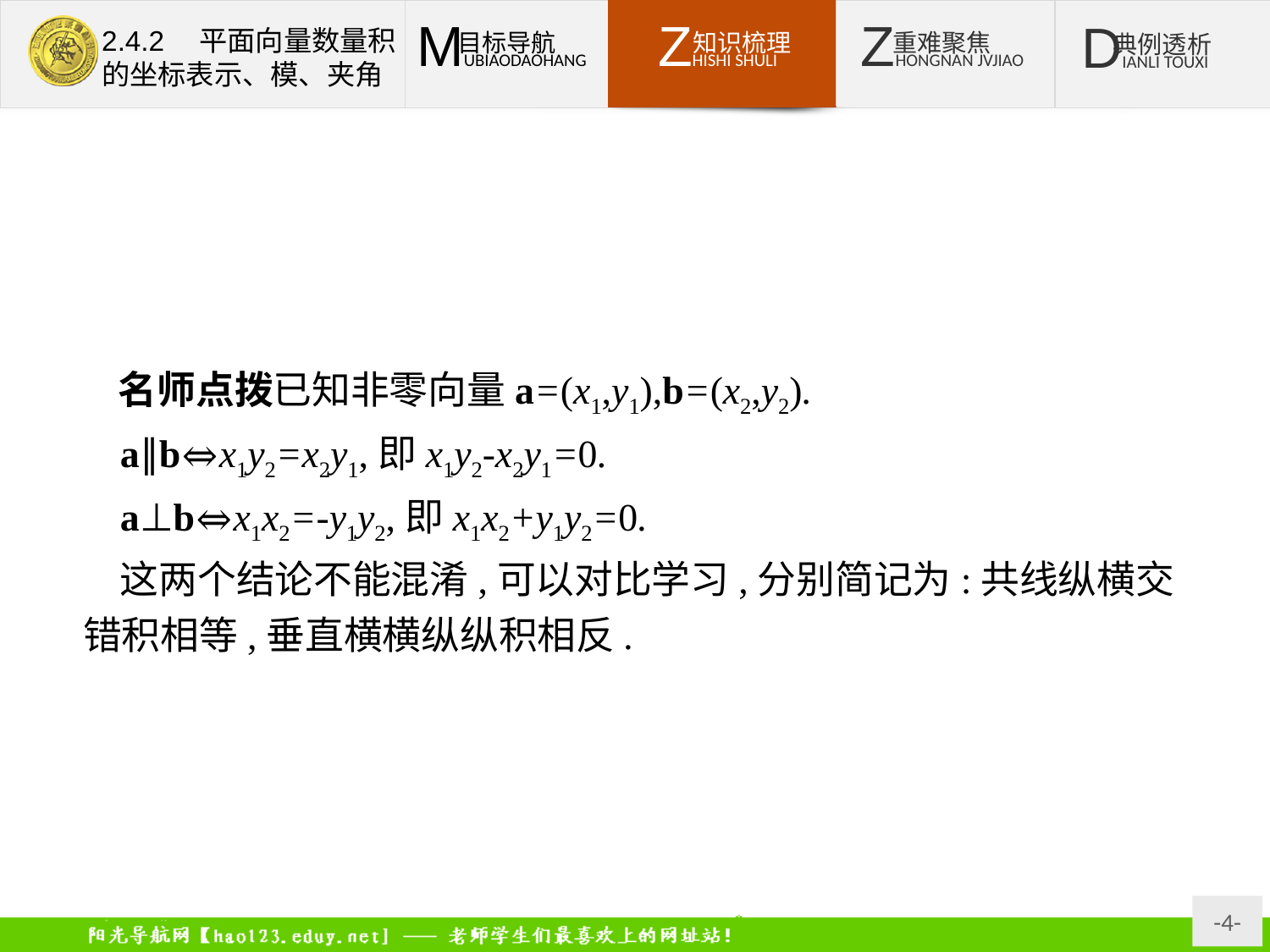

名师点拨已知非零向量a=(x1,y1),b=(x2,y2).
a∥b⇔x1y2=x2y1,即x1y2-x2y1=0.
a⊥b⇔x1x2=-y1y2,即x1x2+y1y2=0.
这两个结论不能混淆,可以对比学习,分别简记为:共线纵横交错积相等,垂直横横纵纵积相反.